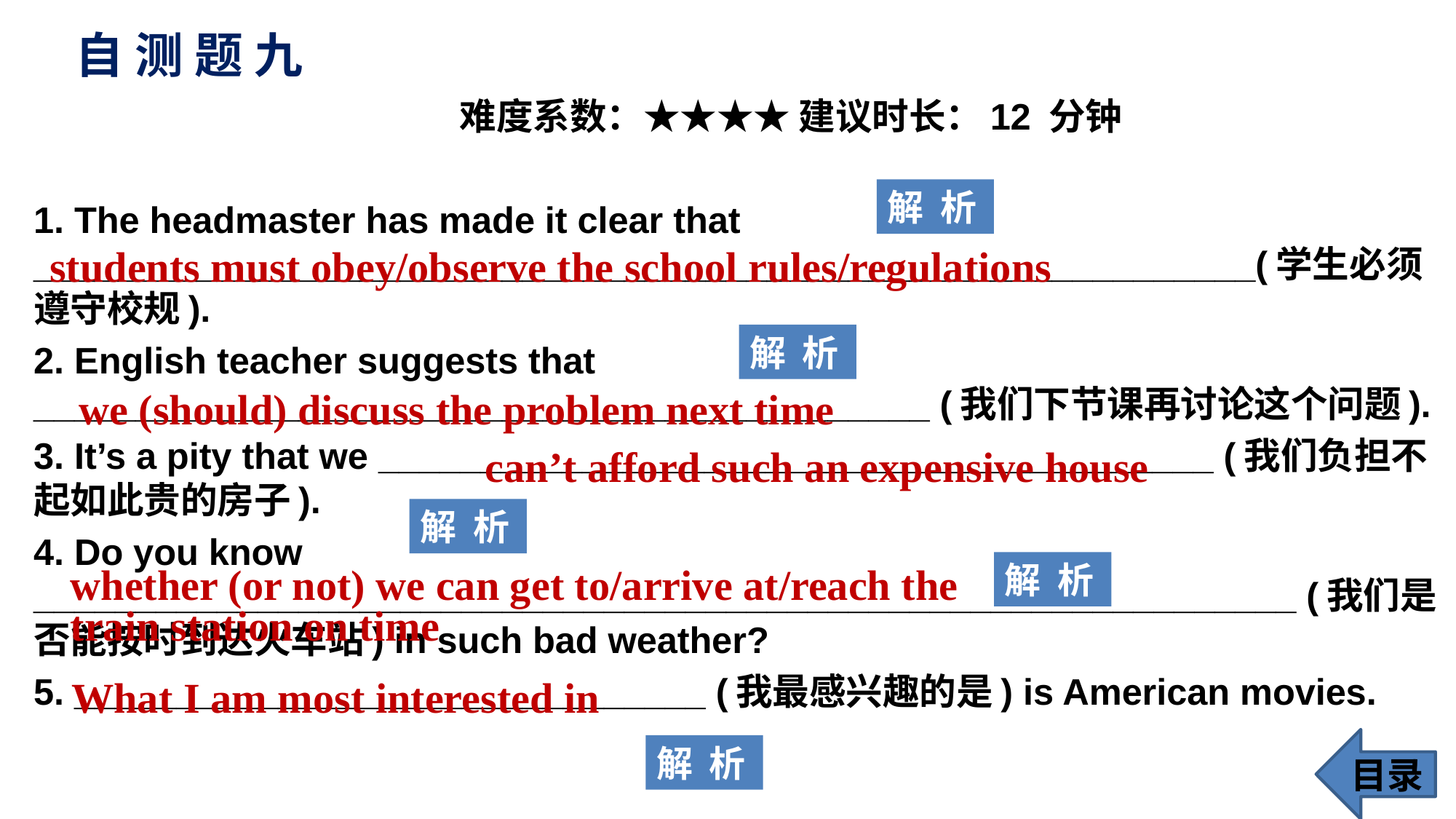

# 自 测 题 九
                                                  难度系数：★★★★ 建议时长：12 分钟

1. The headmaster has made it clear that ____________________________________________________________(学生必须遵守校规).
2. English teacher suggests that ____________________________________________ (我们下节课再讨论这个问题).
3. It’s a pity that we _________________________________________ (我们负担不起如此贵的房子).
4. Do you know ______________________________________________________________ (我们是否能按时到达火车站) in such bad weather?
5. _______________________________ (我最感兴趣的是) is American movies.

解  析
students must obey/observe the school rules/regulations
解  析
we (should) discuss the problem next time
can’t afford such an expensive house
解  析
解  析
whether (or not) we can get to/arrive at/reach the train station on time
What I am most interested in
目录
解  析
88